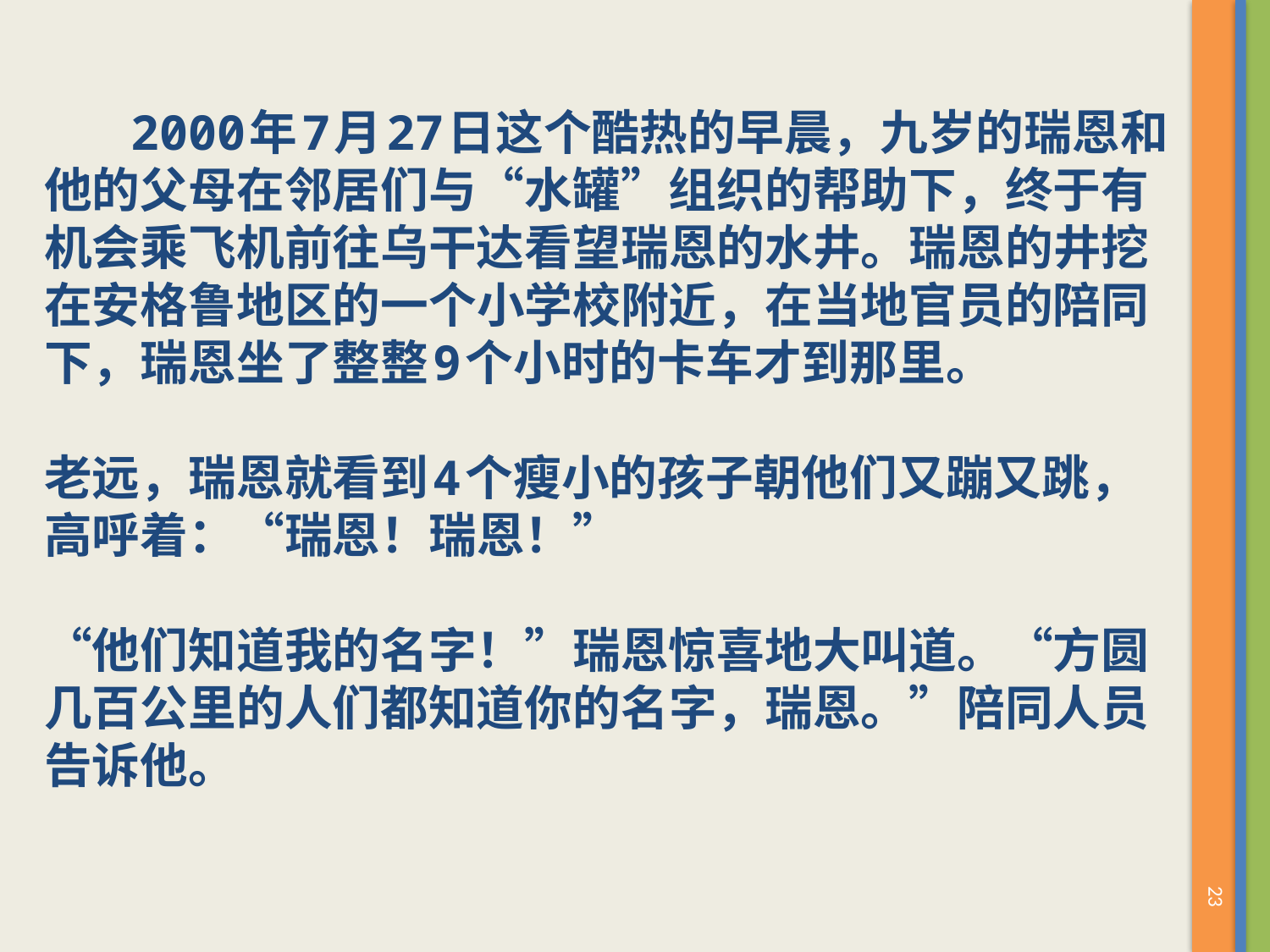

2000年7月27日这个酷热的早晨，九岁的瑞恩和他的父母在邻居们与“水罐”组织的帮助下，终于有机会乘飞机前往乌干达看望瑞恩的水井。瑞恩的井挖在安格鲁地区的一个小学校附近，在当地官员的陪同下，瑞恩坐了整整9个小时的卡车才到那里。
老远，瑞恩就看到4个瘦小的孩子朝他们又蹦又跳，高呼着：“瑞恩！瑞恩！”
“他们知道我的名字！”瑞恩惊喜地大叫道。“方圆几百公里的人们都知道你的名字，瑞恩。”陪同人员告诉他。

23